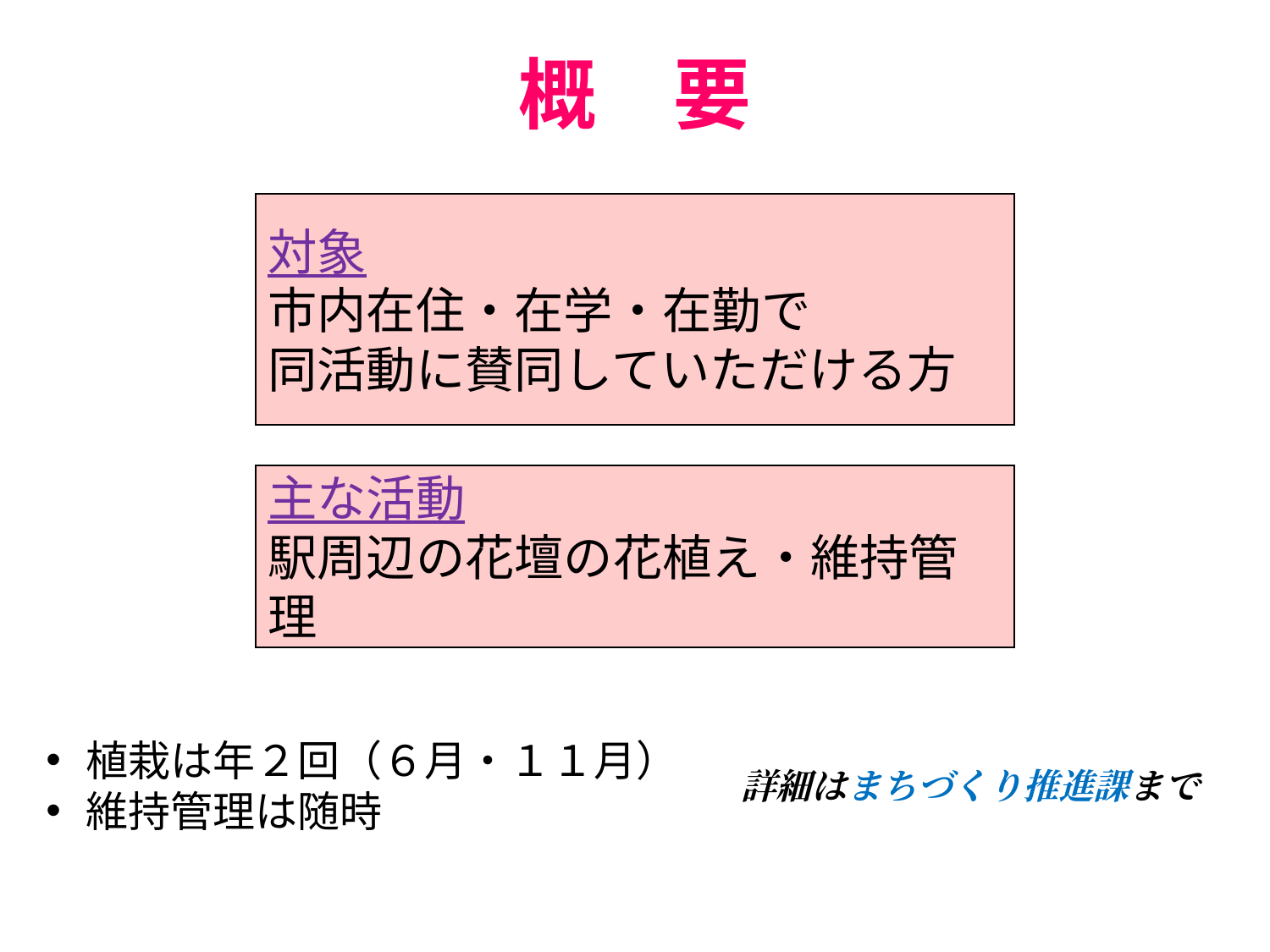

概　要
対象
市内在住・在学・在勤で
同活動に賛同していただける方
主な活動
駅周辺の花壇の花植え・維持管理
植栽は年２回（６月・１１月）
維持管理は随時
詳細はまちづくり推進課まで